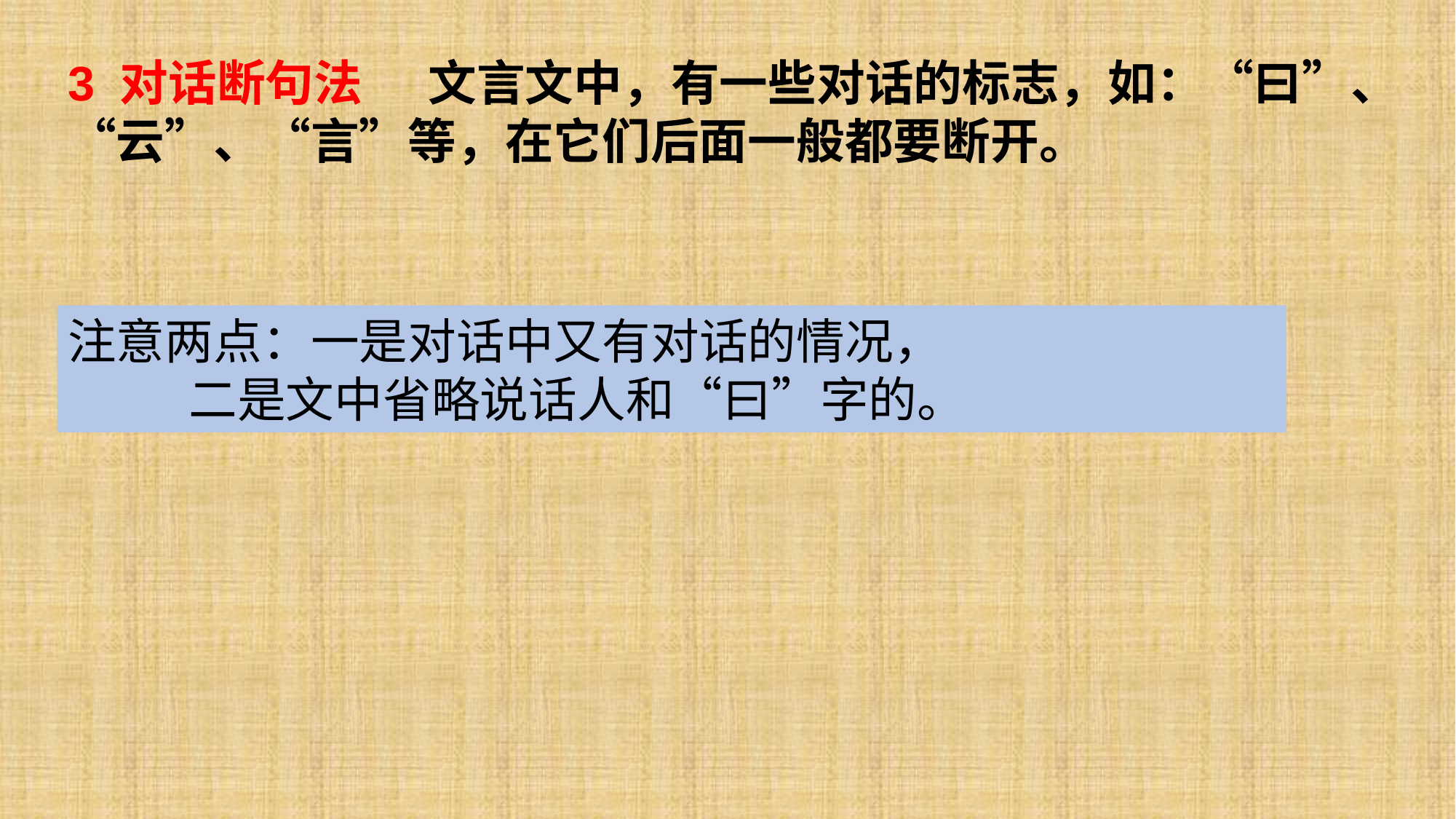

3 对话断句法      文言文中，有一些对话的标志，如：“曰”、“云”、“言”等，在它们后面一般都要断开。

注意两点：一是对话中又有对话的情况，
          二是文中省略说话人和“曰”字的。